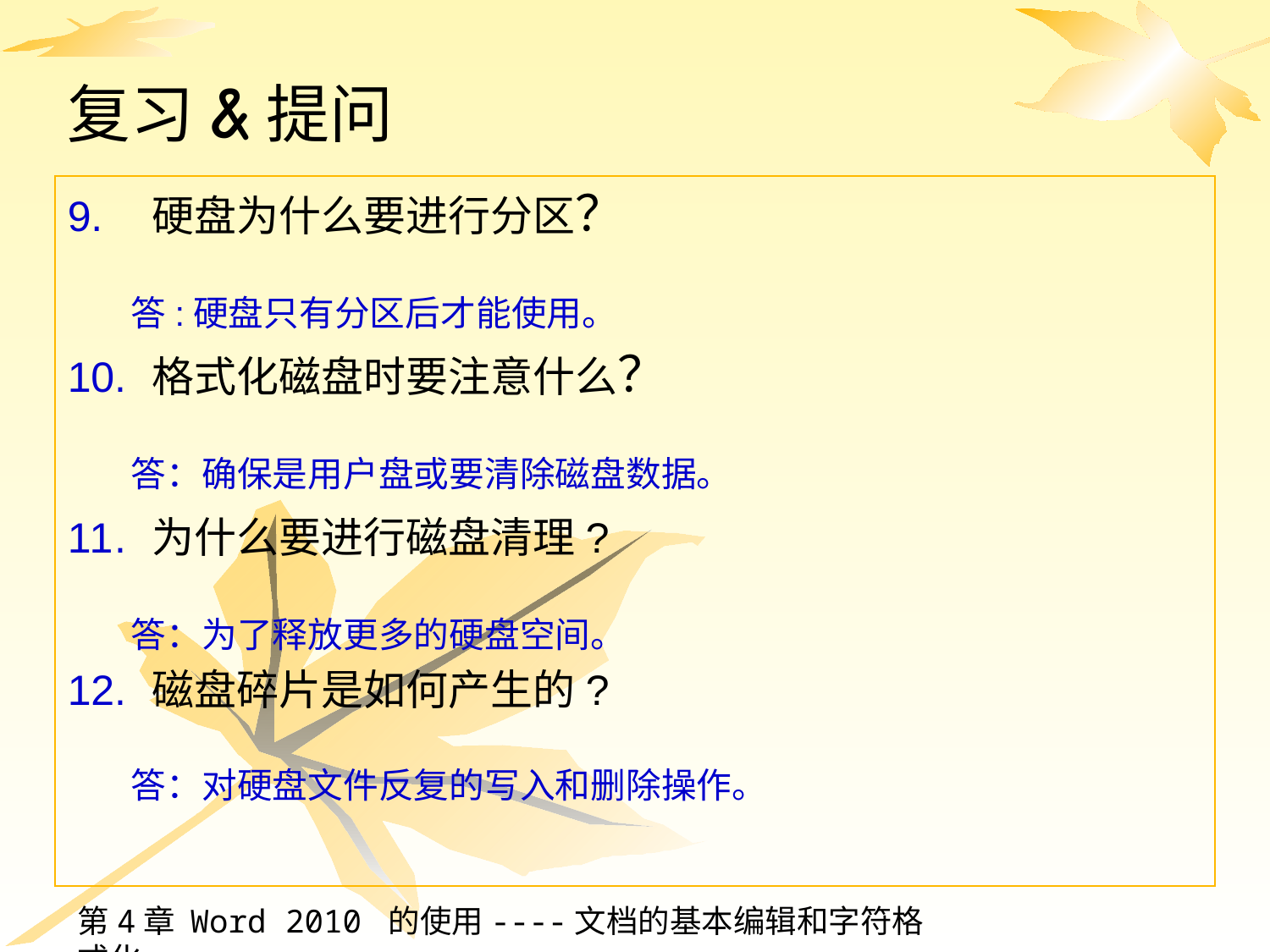

复习&提问
硬盘为什么要进行分区？
答:硬盘只有分区后才能使用。
格式化磁盘时要注意什么？
答：确保是用户盘或要清除磁盘数据。
为什么要进行磁盘清理?
答：为了释放更多的硬盘空间。
磁盘碎片是如何产生的?
答：对硬盘文件反复的写入和删除操作。